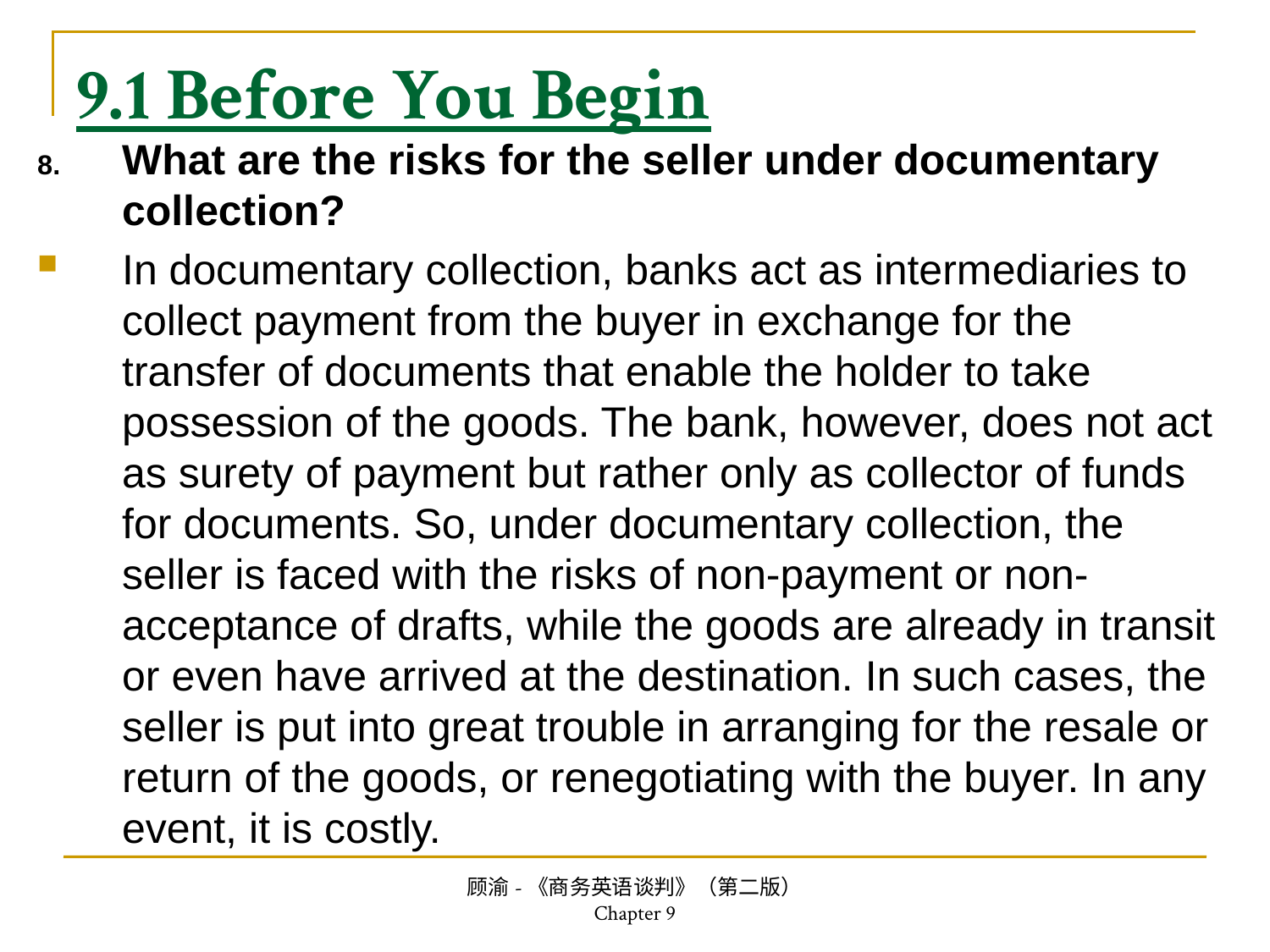

# 9.1 Before You Begin
What are the risks for the seller under documentary collection?
In documentary collection, banks act as intermediaries to collect payment from the buyer in exchange for the transfer of documents that enable the holder to take possession of the goods. The bank, however, does not act as surety of payment but rather only as collector of funds for documents. So, under documentary collection, the seller is faced with the risks of non-payment or non-acceptance of drafts, while the goods are already in transit or even have arrived at the destination. In such cases, the seller is put into great trouble in arranging for the resale or return of the goods, or renegotiating with the buyer. In any event, it is costly.

15
顾渝-《商务英语谈判》（第二版） Chapter 9